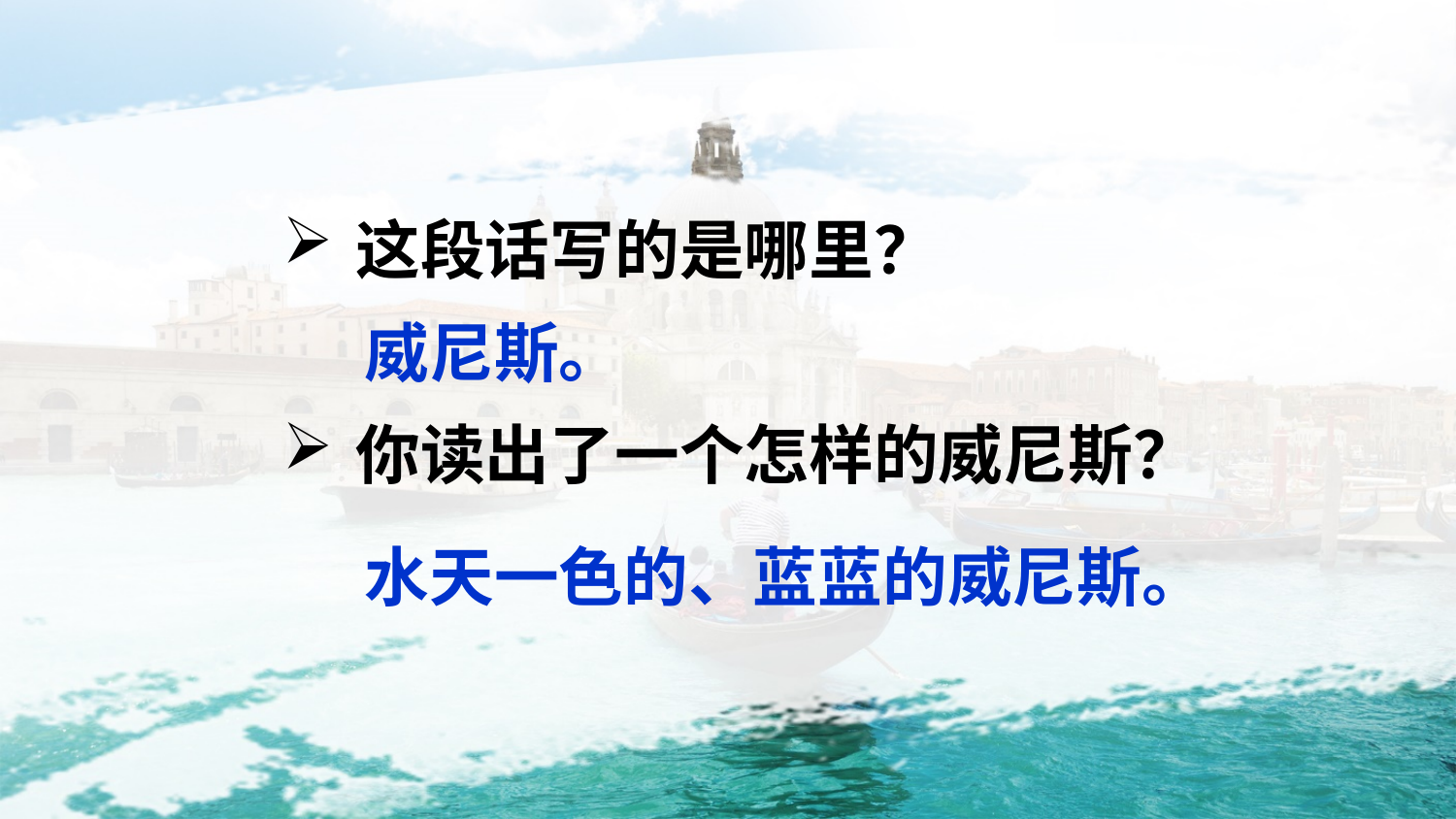

这段话写的是哪里？
威尼斯。
你读出了一个怎样的威尼斯？
水天一色的、蓝蓝的威尼斯。